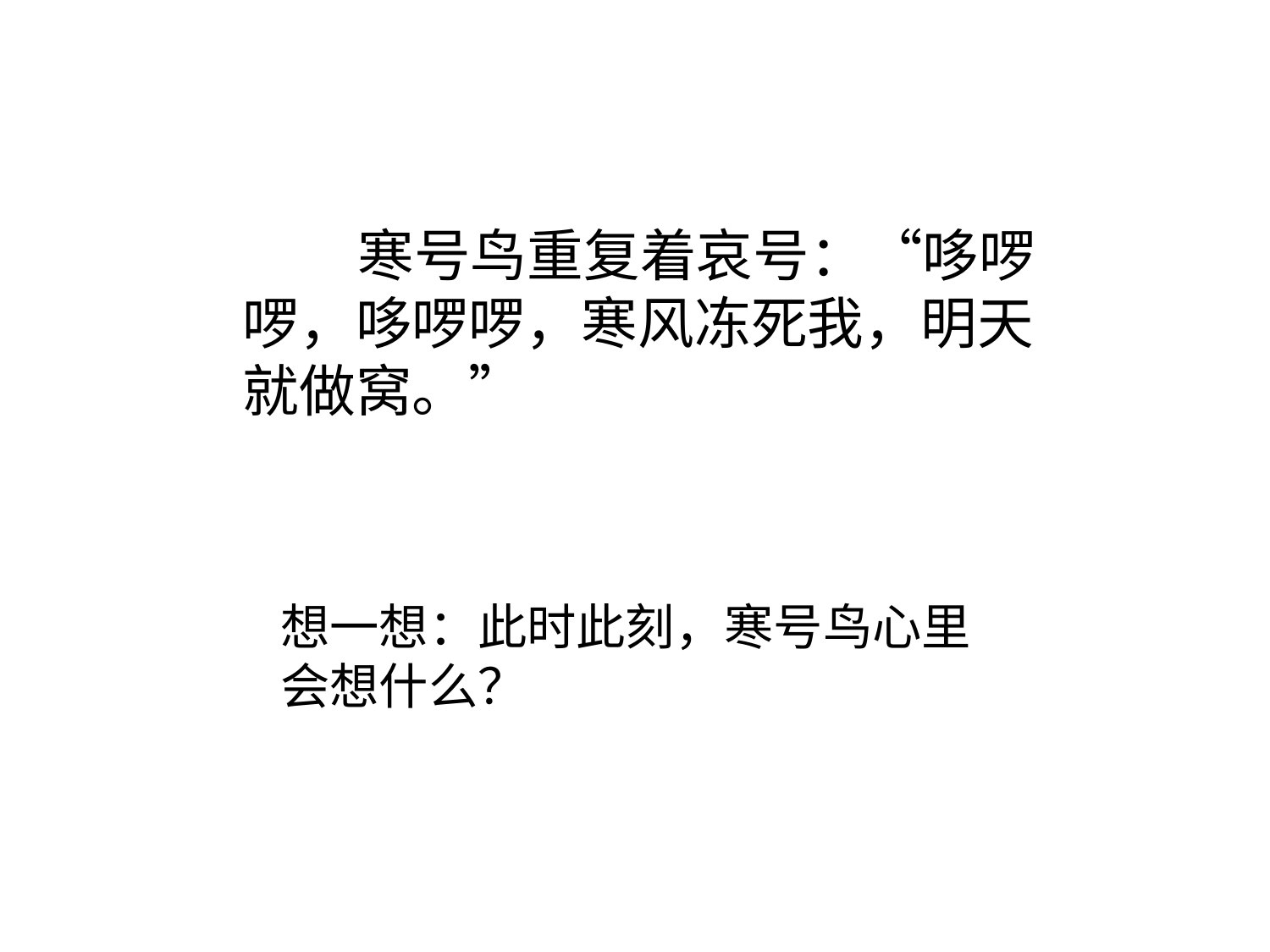

寒号鸟重复着哀号：“哆啰啰，哆啰啰，寒风冻死我，明天就做窝。”
想一想：此时此刻，寒号鸟心里会想什么？